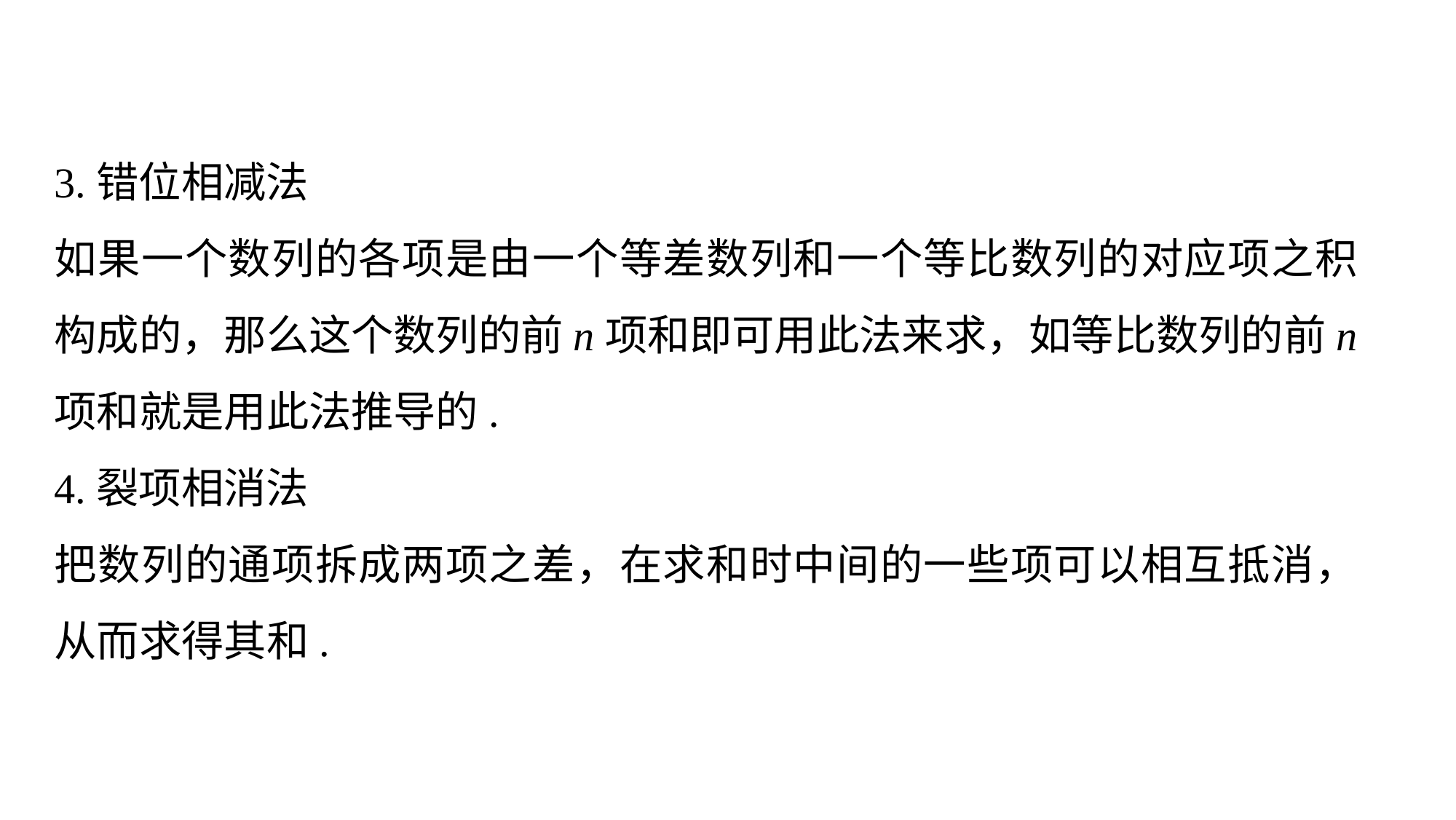

3.错位相减法
如果一个数列的各项是由一个等差数列和一个等比数列的对应项之积构成的，那么这个数列的前n项和即可用此法来求，如等比数列的前n项和就是用此法推导的.
4.裂项相消法
把数列的通项拆成两项之差，在求和时中间的一些项可以相互抵消，从而求得其和.